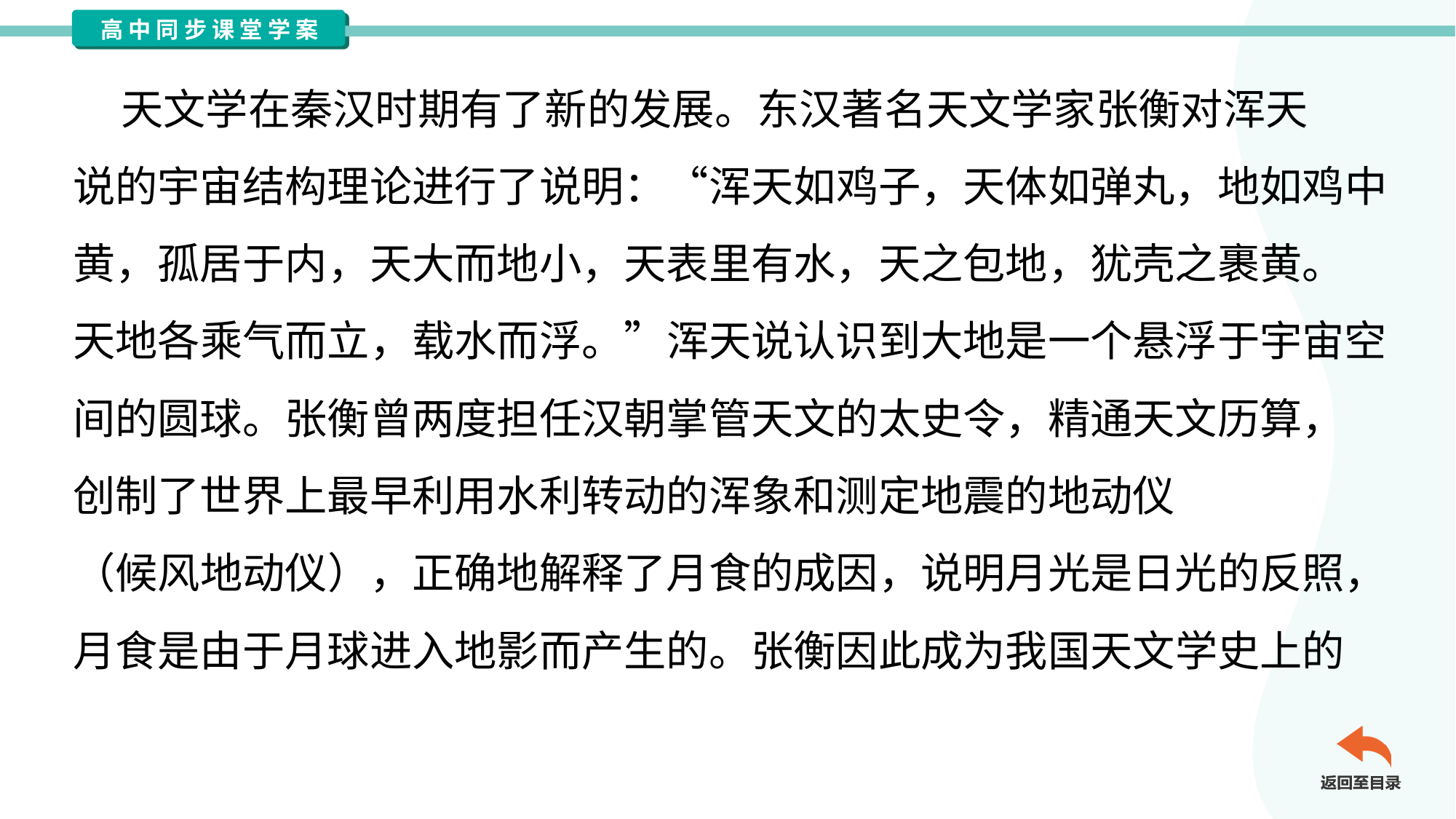

天文学在秦汉时期有了新的发展。东汉著名天文学家张衡对浑天
说的宇宙结构理论进行了说明：“浑天如鸡子，天体如弹丸，地如鸡中
黄，孤居于内，天大而地小，天表里有水，天之包地，犹壳之裹黄。
天地各乘气而立，载水而浮。”浑天说认识到大地是一个悬浮于宇宙空
间的圆球。张衡曾两度担任汉朝掌管天文的太史令，精通天文历算，
创制了世界上最早利用水利转动的浑象和测定地震的地动仪
（候风地动仪），正确地解释了月食的成因，说明月光是日光的反照，
月食是由于月球进入地影而产生的。张衡因此成为我国天文学史上的